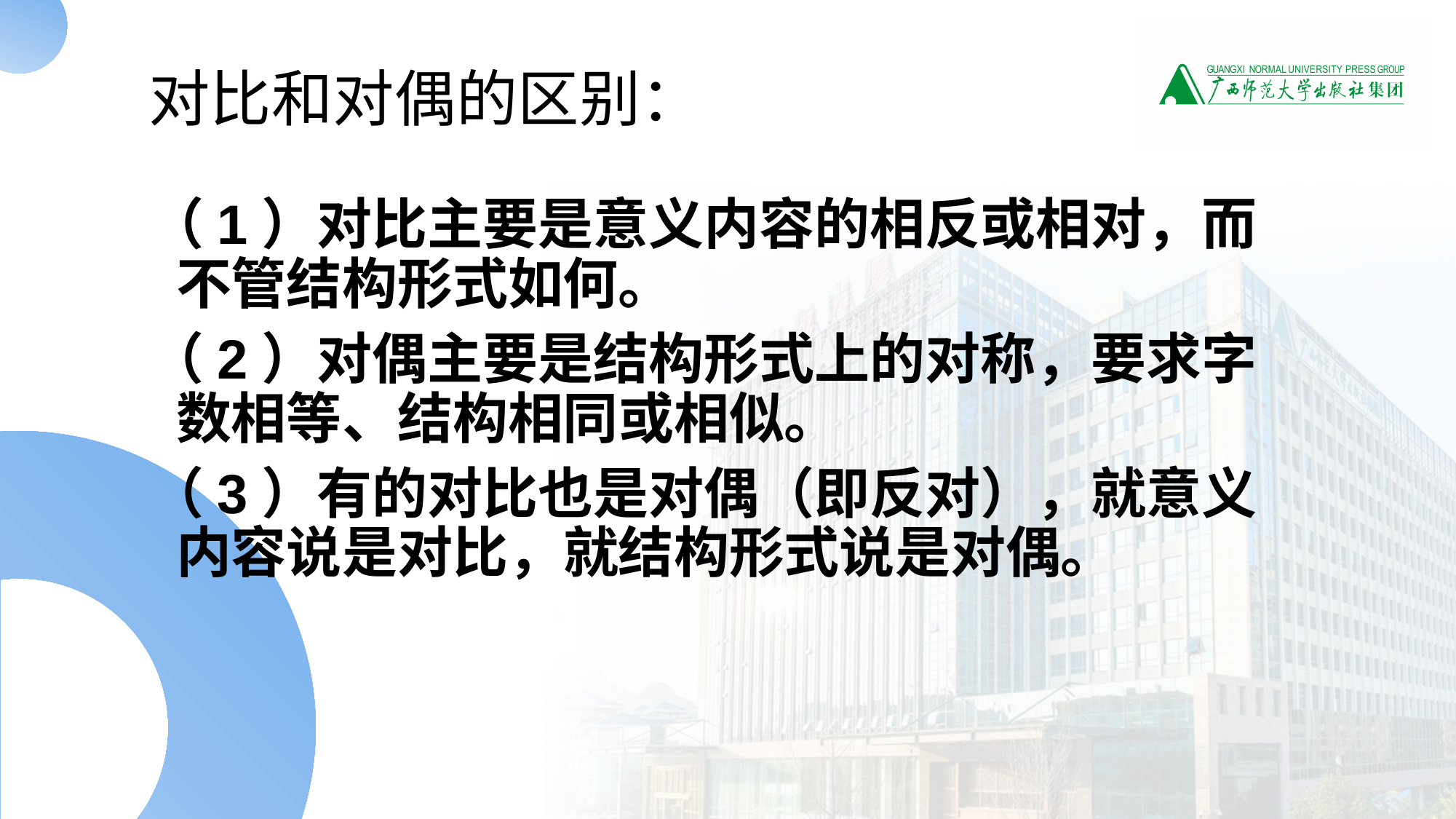

# 对比和对偶的区别：
（1）对比主要是意义内容的相反或相对，而不管结构形式如何。
（2）对偶主要是结构形式上的对称，要求字数相等、结构相同或相似。
（3）有的对比也是对偶（即反对），就意义内容说是对比，就结构形式说是对偶。